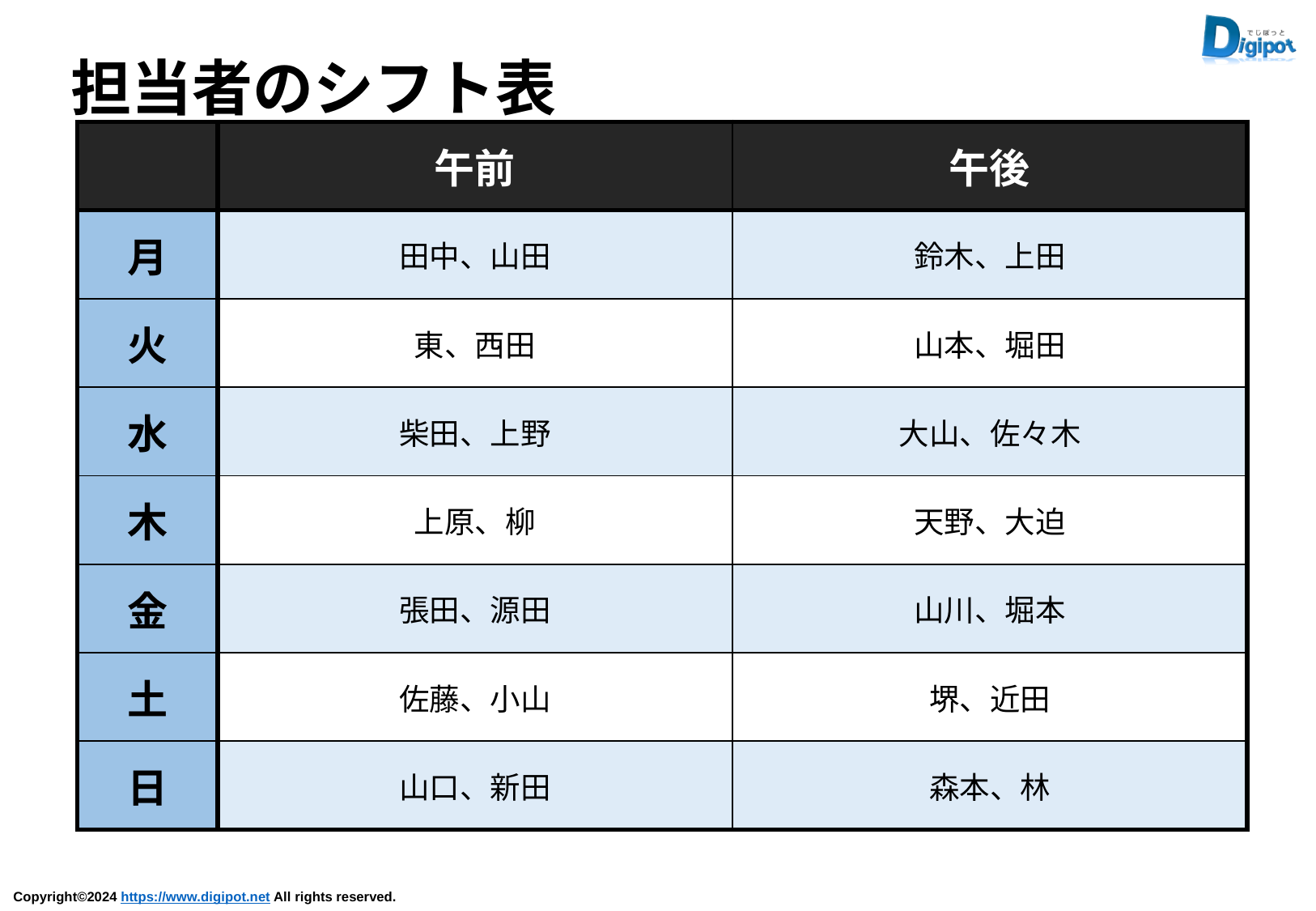

担当者のシフト表
|  | 午前 | 午後 |
| --- | --- | --- |
| 月 | 田中、山田 | 鈴木、上田 |
| 火 | 東、西田 | 山本、堀田 |
| 水 | 柴田、上野 | 大山、佐々木 |
| 木 | 上原、柳 | 天野、大迫 |
| 金 | 張田、源田 | 山川、堀本 |
| 土 | 佐藤、小山 | 堺、近田 |
| 日 | 山口、新田 | 森本、林 |